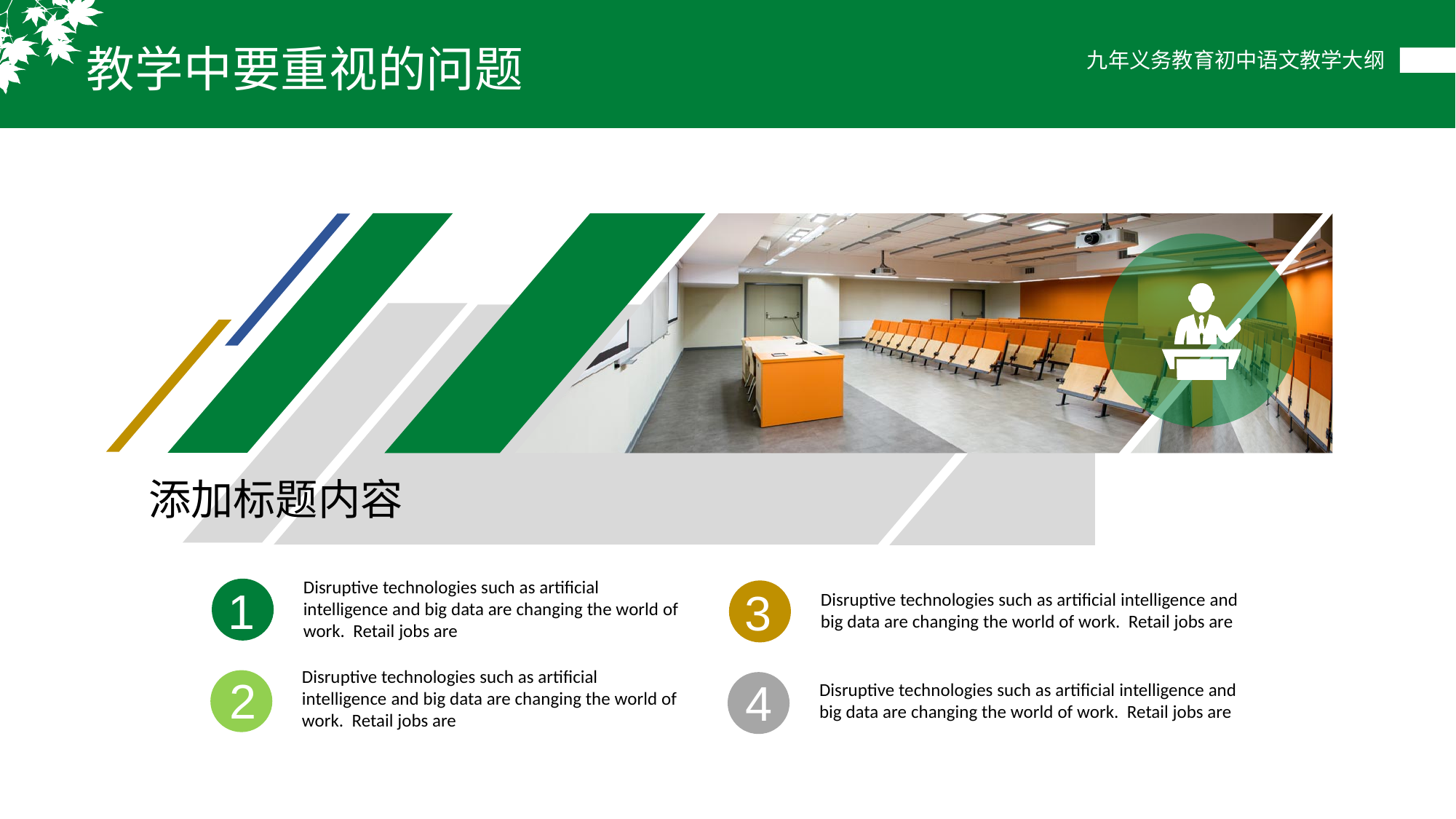

教学中要重视的问题

添加标题内容
Disruptive technologies such as artificial intelligence and big data are changing the world of work.  Retail jobs are
Disruptive technologies such as artificial intelligence and big data are changing the world of work.  Retail jobs are
1

3

Disruptive technologies such as artificial intelligence and big data are changing the world of work.  Retail jobs are
Disruptive technologies such as artificial intelligence and big data are changing the world of work.  Retail jobs are
.
2

4

。